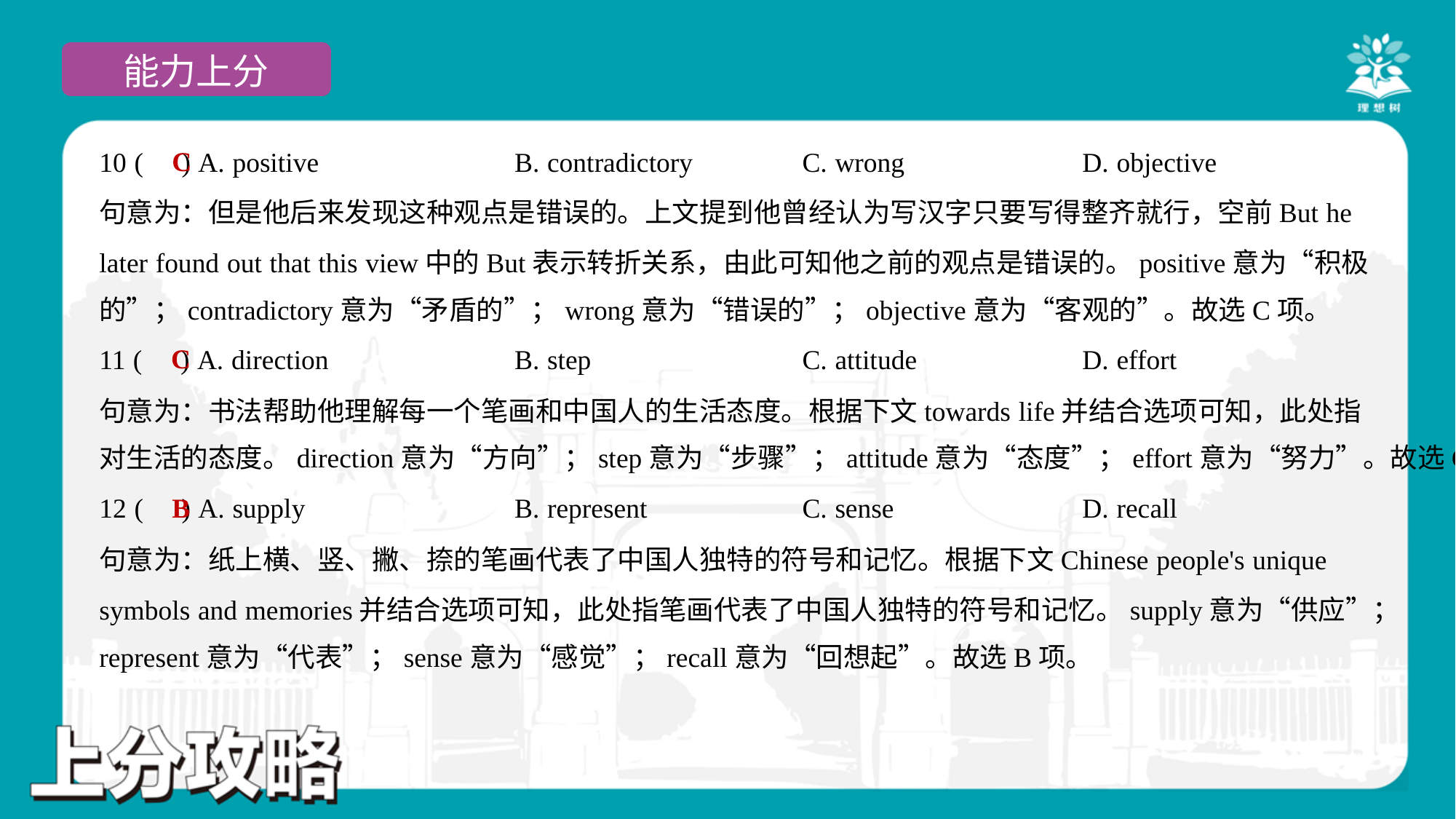

C
10 (     ) A. positive	B. contradictory	C. wrong	D. objective
句意为：但是他后来发现这种观点是错误的。上文提到他曾经认为写汉字只要写得整齐就行，空前But he
later found out that this view中的But表示转折关系，由此可知他之前的观点是错误的。positive意为“积极
的”；contradictory意为“矛盾的”；wrong意为“错误的”；objective意为“客观的”。故选C项。
C
11 (     ) A. direction	B. step	C. attitude	D. effort
句意为：书法帮助他理解每一个笔画和中国人的生活态度。根据下文towards life并结合选项可知，此处指
对生活的态度。direction意为“方向”；step意为“步骤”；attitude意为“态度”；effort意为“努力”。故选C项。
B
12 (     ) A. supply	B. represent	C. sense	D. recall
句意为：纸上横、竖、撇、捺的笔画代表了中国人独特的符号和记忆。根据下文Chinese people's unique
symbols and memories并结合选项可知，此处指笔画代表了中国人独特的符号和记忆。supply意为“供应”；
represent意为“代表”；sense意为“感觉”；recall意为“回想起”。故选B项。